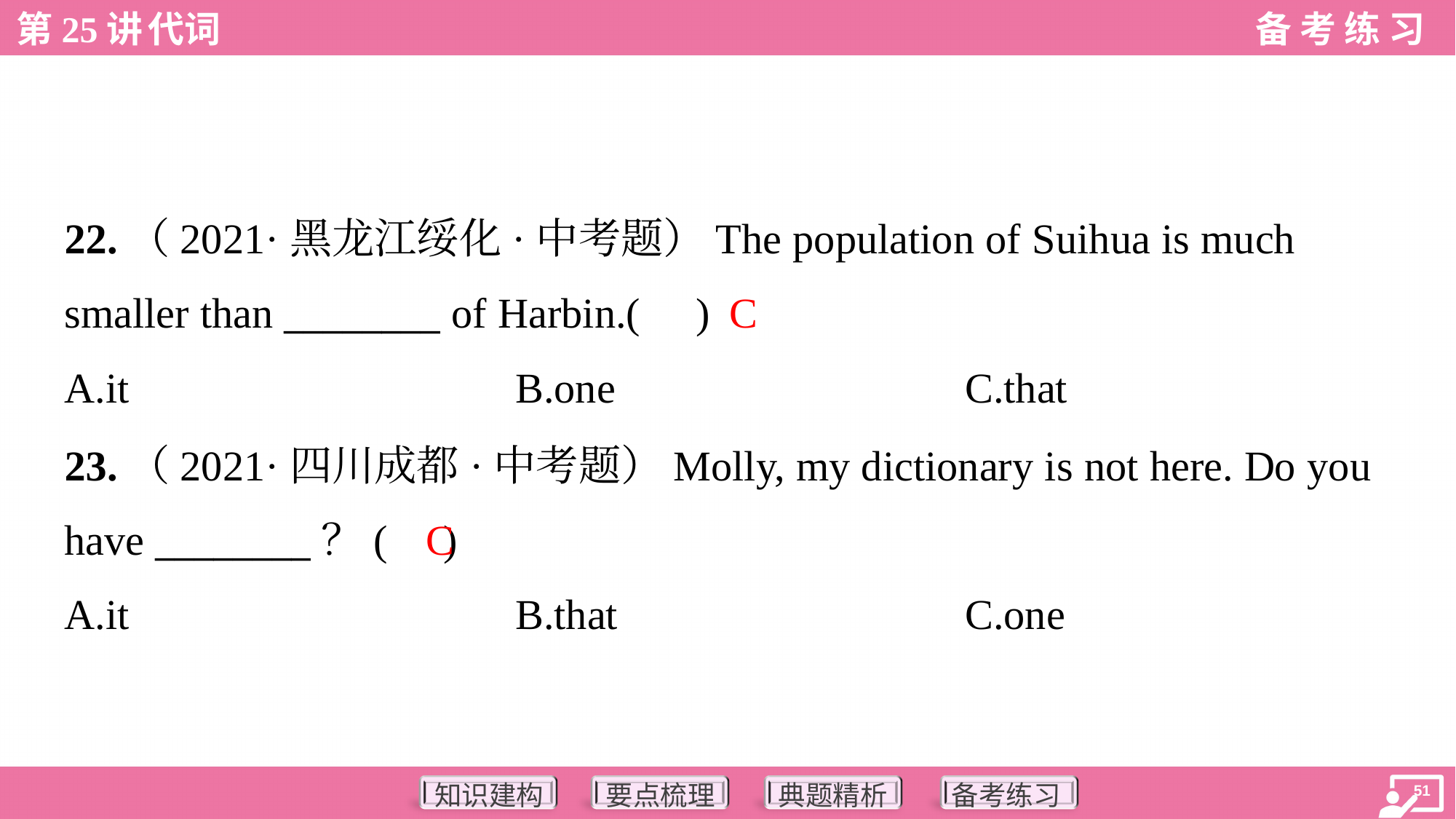

22.（2021·黑龙江绥化·中考题）The population of Suihua is much
smaller than ________ of Harbin.(     )
C
A.it	B.one	C.that
23.（2021·四川成都·中考题）Molly, my dictionary is not here. Do you
have ________？(     )
C
A.it	B.that	C.one